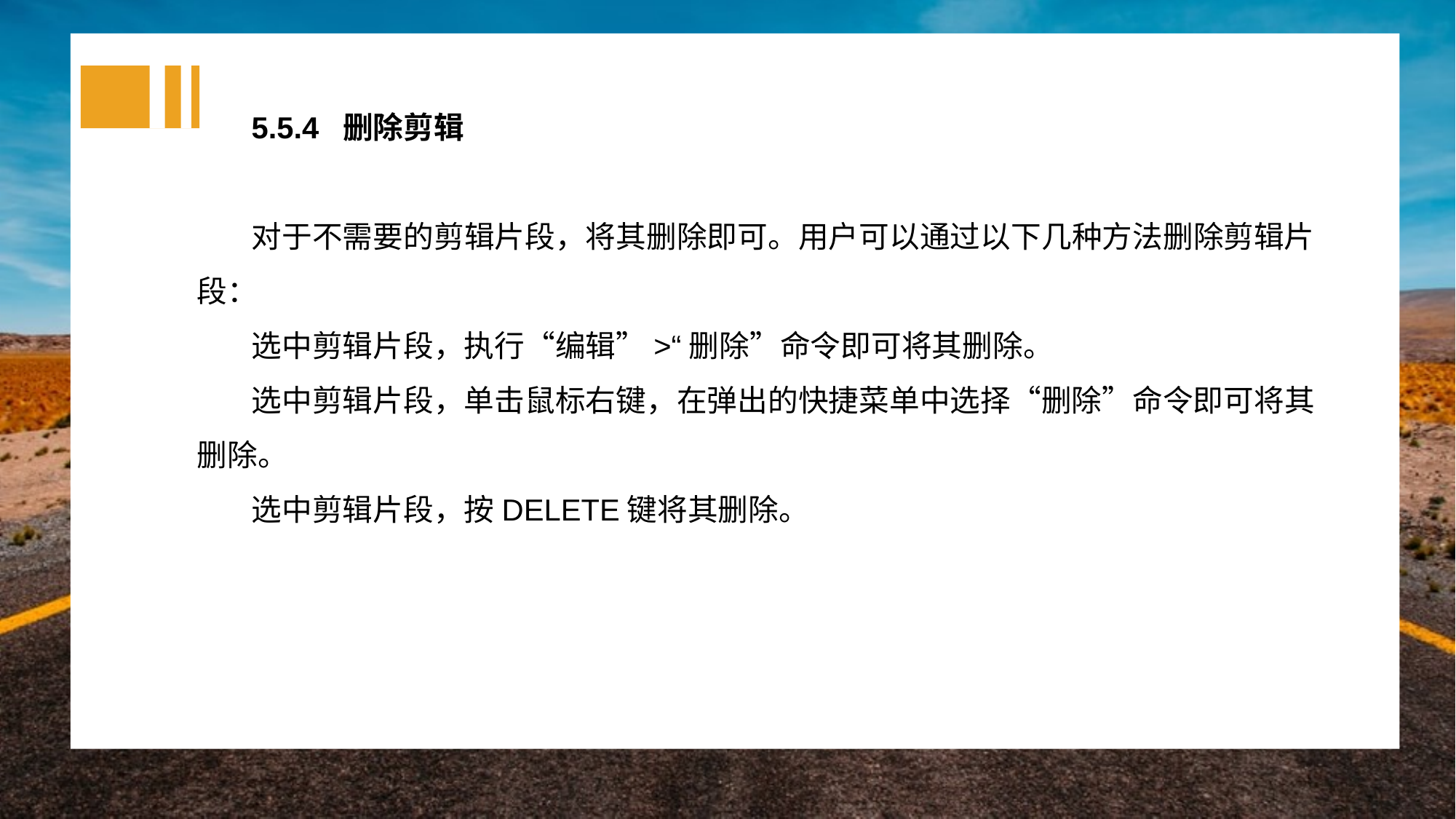

5.5.4  删除剪辑

对于不需要的剪辑片段，将其删除即可。用户可以通过以下几种方法删除剪辑片段：
选中剪辑片段，执行“编辑”>“删除”命令即可将其删除。
选中剪辑片段，单击鼠标右键，在弹出的快捷菜单中选择“删除”命令即可将其删除。
选中剪辑片段，按DELETE键将其删除。